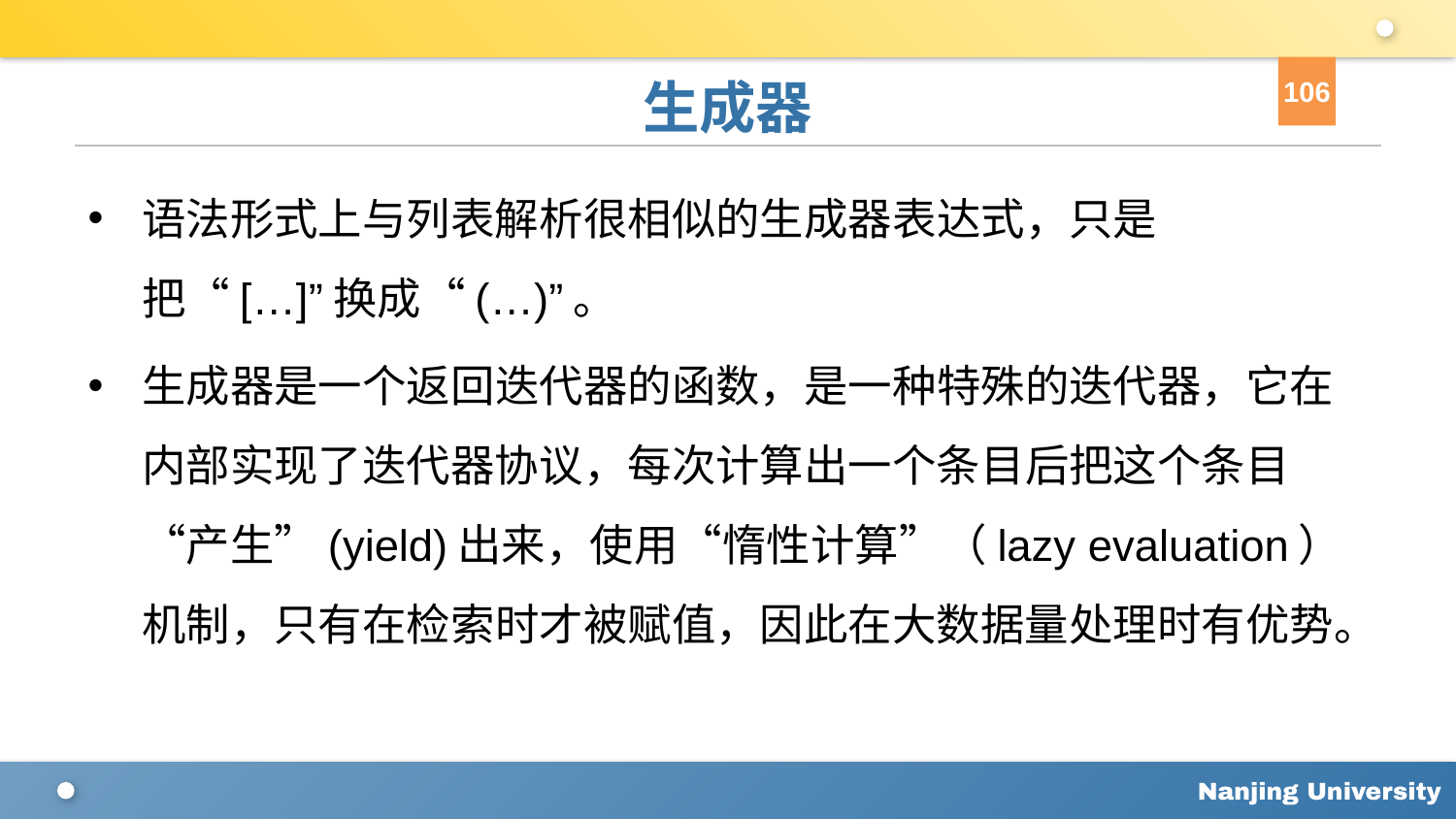

106
# 生成器
语法形式上与列表解析很相似的生成器表达式，只是把“[…]”换成“(…)”。
生成器是一个返回迭代器的函数，是一种特殊的迭代器，它在内部实现了迭代器协议，每次计算出一个条目后把这个条目“产生”(yield)出来，使用“惰性计算”（lazy evaluation）机制，只有在检索时才被赋值，因此在大数据量处理时有优势。